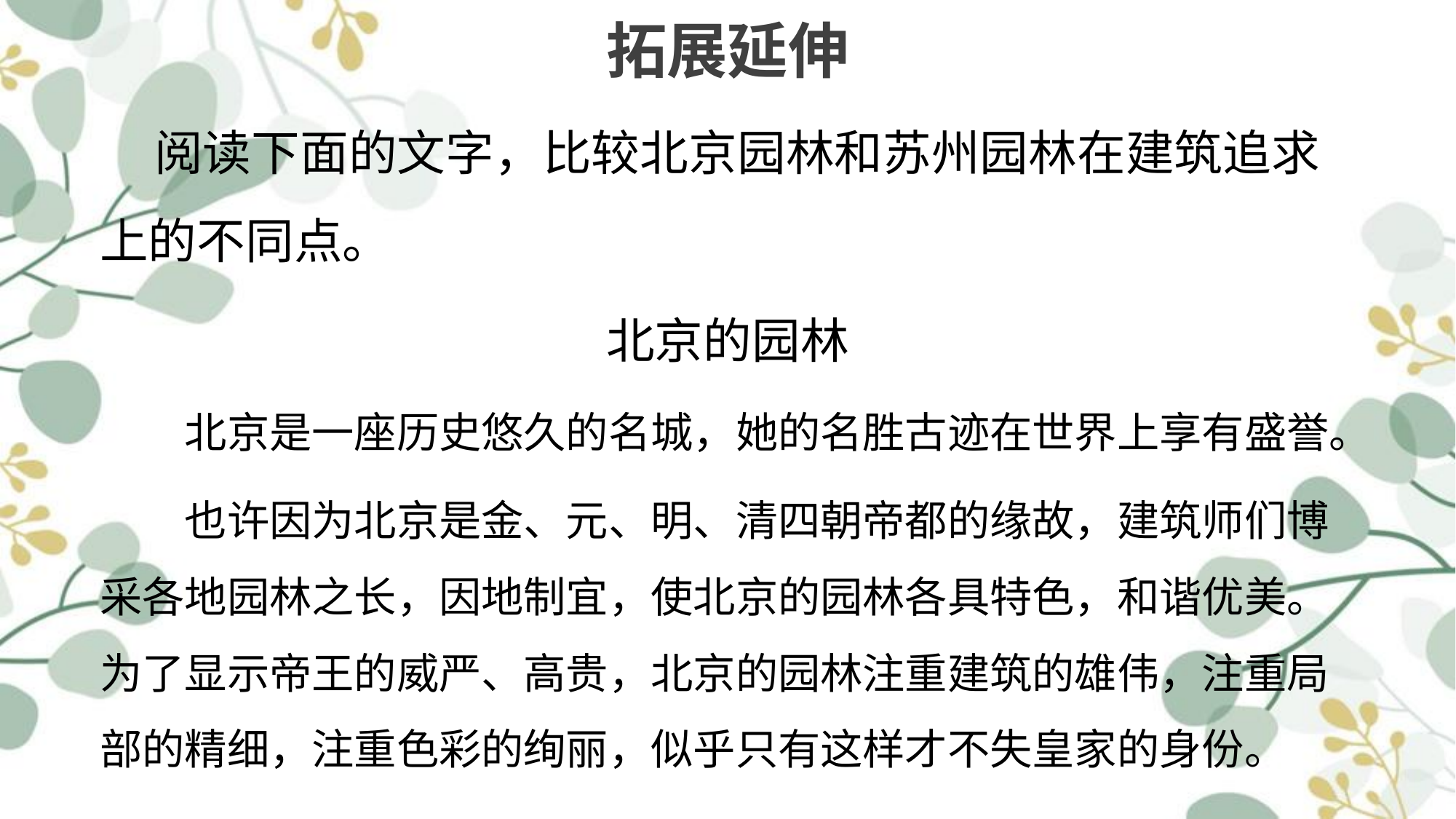

拓展延伸
阅读下面的文字，比较北京园林和苏州园林在建筑追求上的不同点。
北京的园林
　　北京是一座历史悠久的名城，她的名胜古迹在世界上享有盛誉。
　　也许因为北京是金、元、明、清四朝帝都的缘故，建筑师们博采各地园林之长，因地制宜，使北京的园林各具特色，和谐优美。为了显示帝王的威严、高贵，北京的园林注重建筑的雄伟，注重局部的精细，注重色彩的绚丽，似乎只有这样才不失皇家的身份。